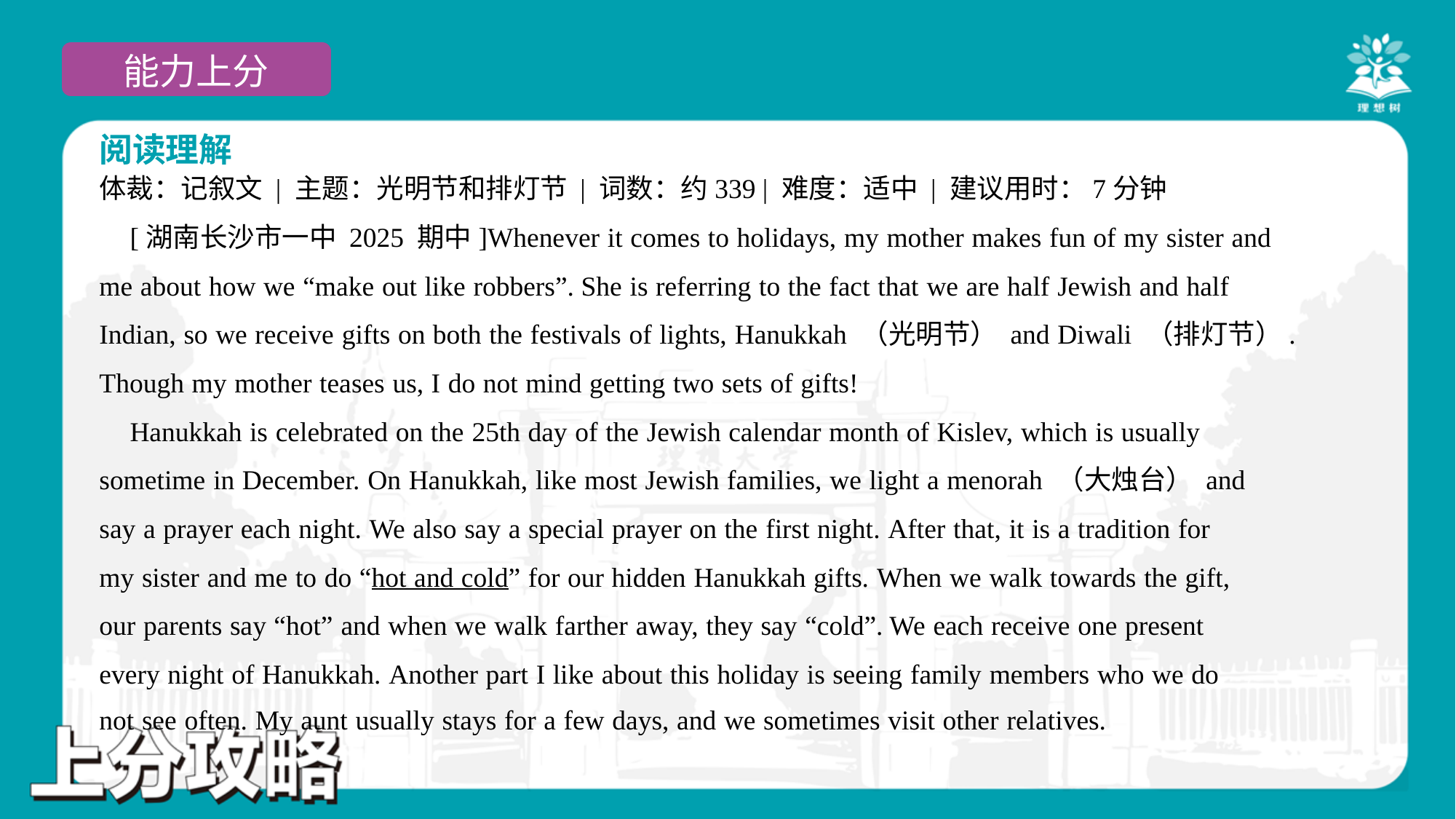

阅读理解
体裁：记叙文 | 主题：光明节和排灯节 | 词数：约339 | 难度：适中 | 建议用时：7分钟
    [湖南长沙市一中 2025 期中]Whenever it comes to holidays, my mother makes fun of my sister and
me about how we “make out like robbers”. She is referring to the fact that we are half Jewish and half
Indian, so we receive gifts on both the festivals of lights, Hanukkah （光明节） and Diwali （排灯节）.
Though my mother teases us, I do not mind getting two sets of gifts!
    Hanukkah is celebrated on the 25th day of the Jewish calendar month of Kislev, which is usually
sometime in December. On Hanukkah, like most Jewish families, we light a menorah （大烛台） and
say a prayer each night. We also say a special prayer on the first night. After that, it is a tradition for
my sister and me to do “hot and cold” for our hidden Hanukkah gifts. When we walk towards the gift,
our parents say “hot” and when we walk farther away, they say “cold”. We each receive one present
every night of Hanukkah. Another part I like about this holiday is seeing family members who we do
not see often. My aunt usually stays for a few days, and we sometimes visit other relatives.#3